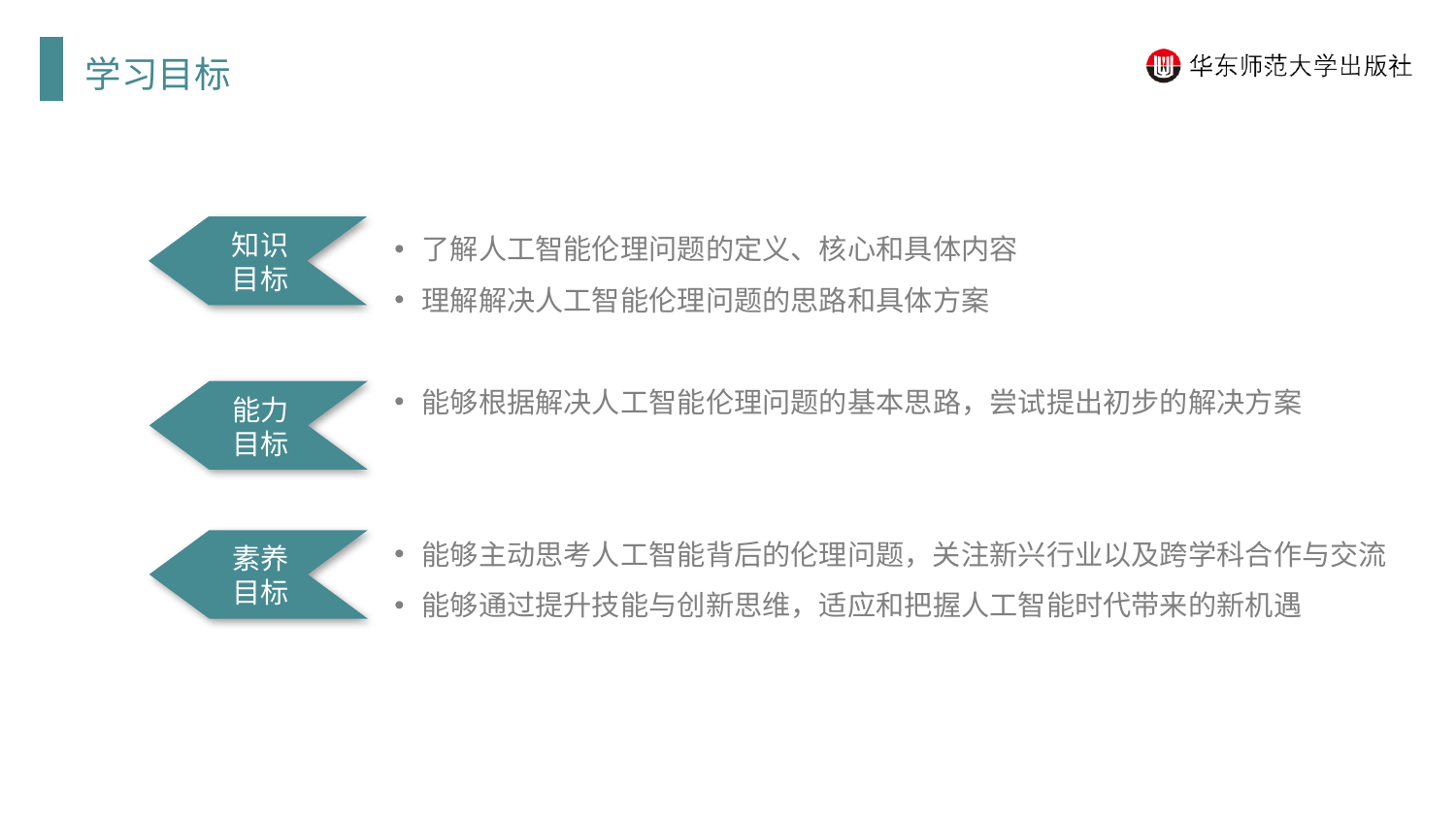

学习目标
了解人工智能伦理问题的定义、核心和具体内容
理解解决人工智能伦理问题的思路和具体方案

能够根据解决人工智能伦理问题的基本思路，尝试提出初步的解决方案

能够主动思考人工智能背后的伦理问题，关注新兴行业以及跨学科合作与交流
能够通过提升技能与创新思维，适应和把握人工智能时代带来的新机遇

知识目标

能力目标

素养目标